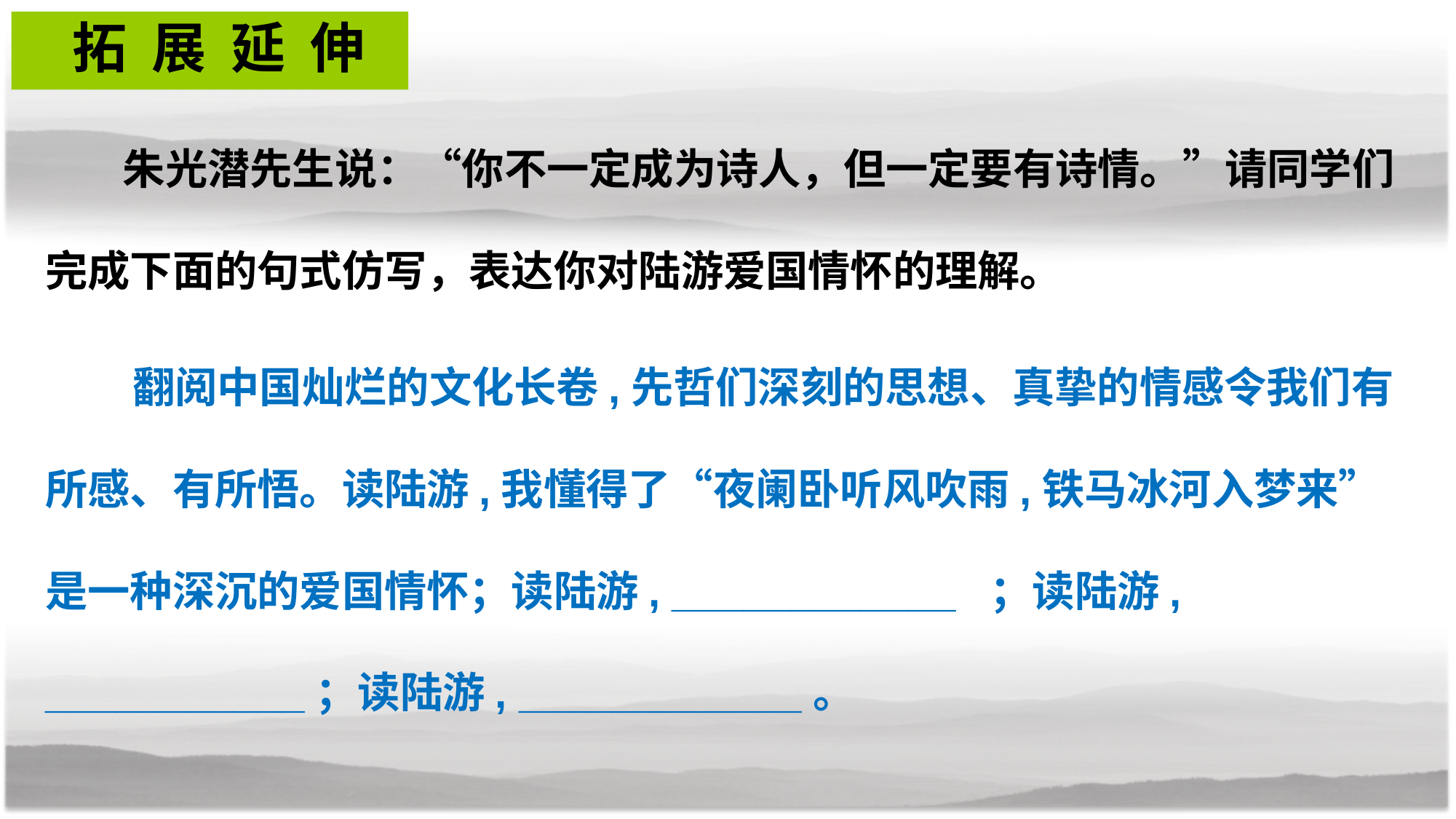

# 拓  展  延  伸
       朱光潜先生说：“你不一定成为诗人，但一定要有诗情。”请同学们完成下面的句式仿写，表达你对陆游爱国情怀的理解。
        翻阅中国灿烂的文化长卷,先哲们深刻的思想、真挚的情感令我们有所感、有所悟。读陆游,我懂得了“夜阑卧听风吹雨,铁马冰河入梦来”是一种深沉的爱国情怀；读陆游, ____________  ；读陆游, ___________；读陆游, ____________。